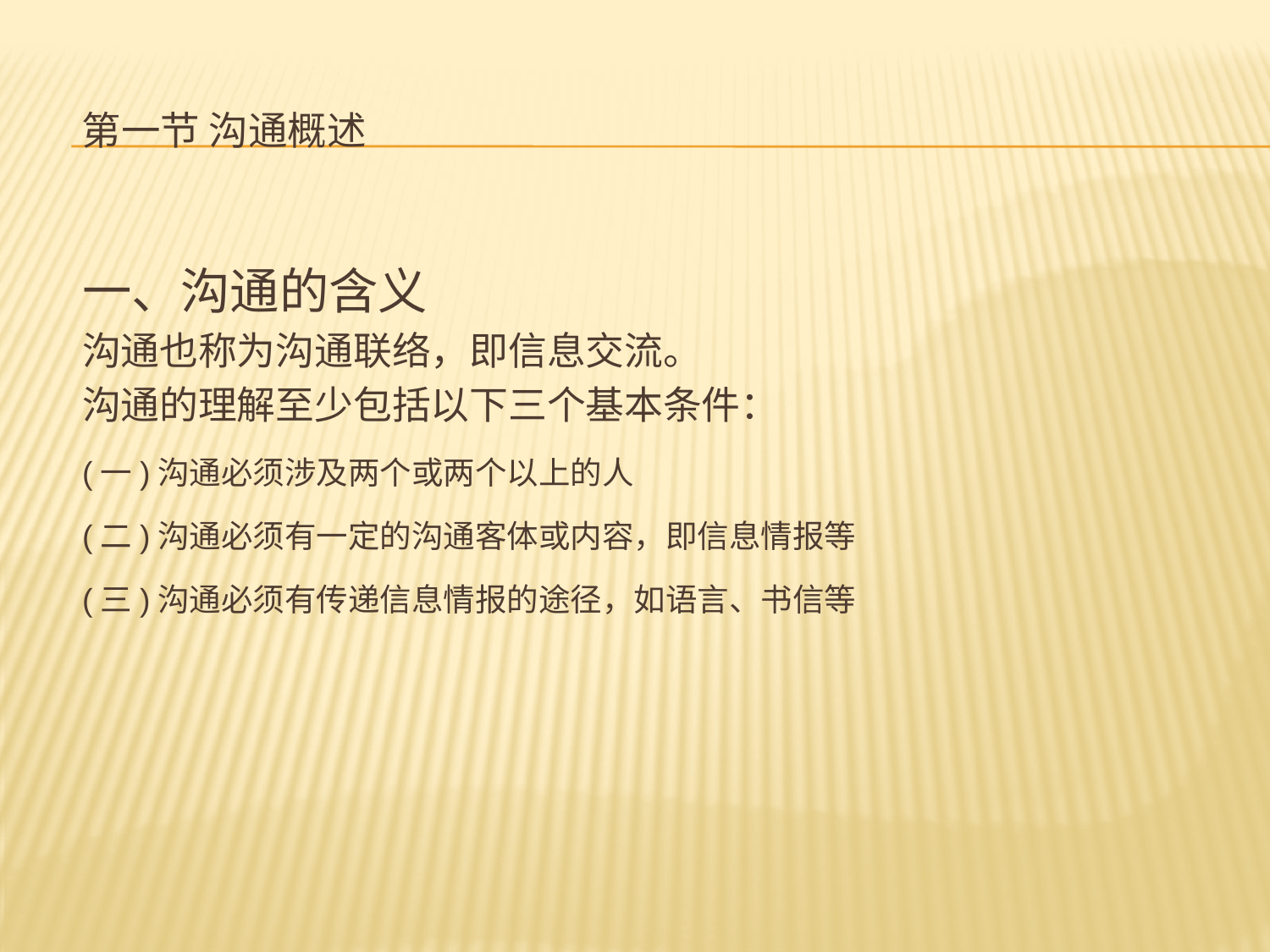

# 第一节 沟通概述
一、沟通的含义
沟通也称为沟通联络，即信息交流。
沟通的理解至少包括以下三个基本条件：
(一)沟通必须涉及两个或两个以上的人
(二)沟通必须有一定的沟通客体或内容，即信息情报等
(三)沟通必须有传递信息情报的途径，如语言、书信等